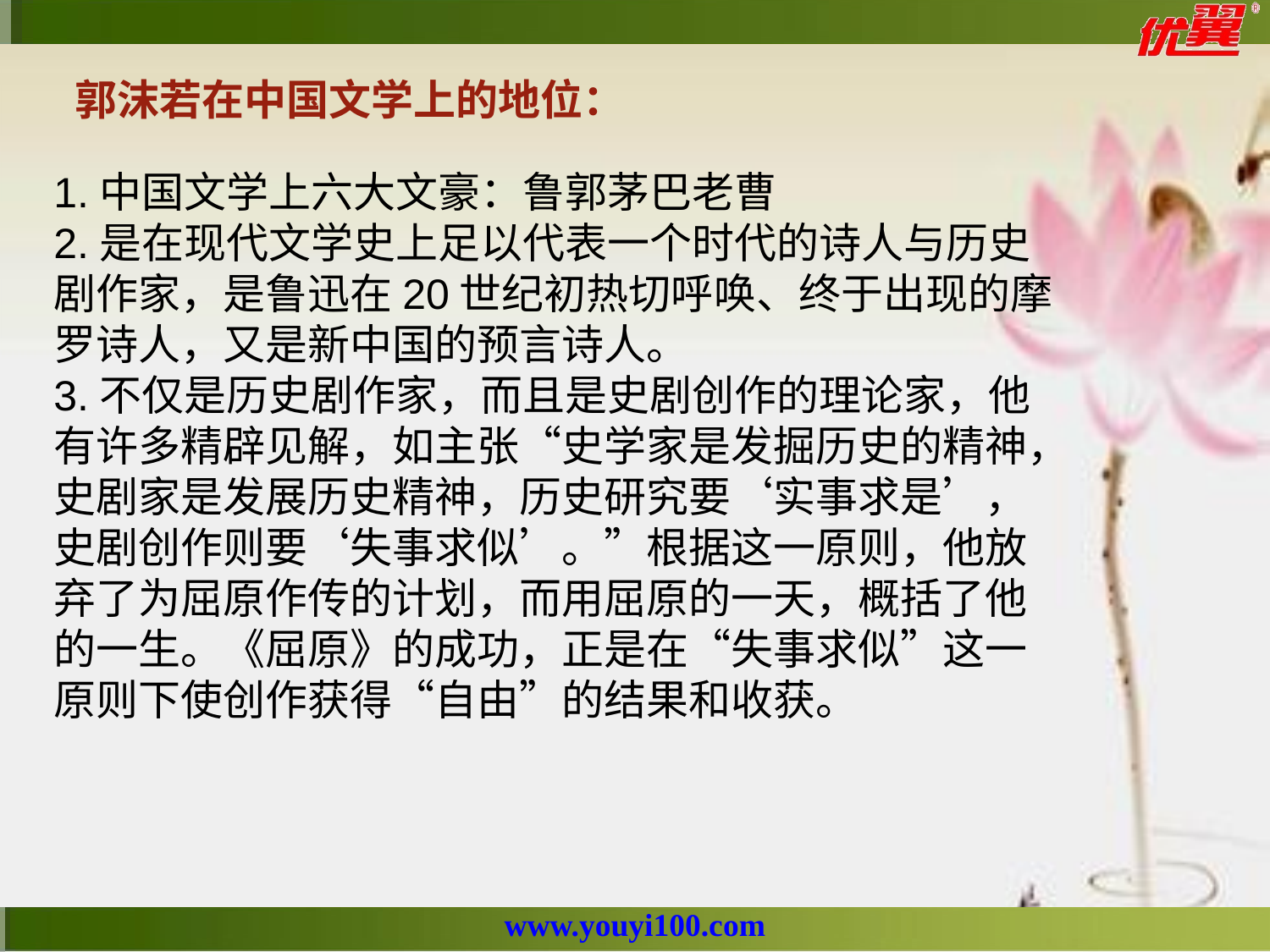

郭沫若在中国文学上的地位：
1.中国文学上六大文豪：鲁郭茅巴老曹
2.是在现代文学史上足以代表一个时代的诗人与历史剧作家，是鲁迅在20世纪初热切呼唤、终于出现的摩罗诗人，又是新中国的预言诗人。
3.不仅是历史剧作家，而且是史剧创作的理论家，他有许多精辟见解，如主张“史学家是发掘历史的精神，史剧家是发展历史精神，历史研究要‘实事求是’，史剧创作则要‘失事求似’。”根据这一原则，他放弃了为屈原作传的计划，而用屈原的一天，概括了他的一生。《屈原》的成功，正是在“失事求似”这一原则下使创作获得“自由”的结果和收获。